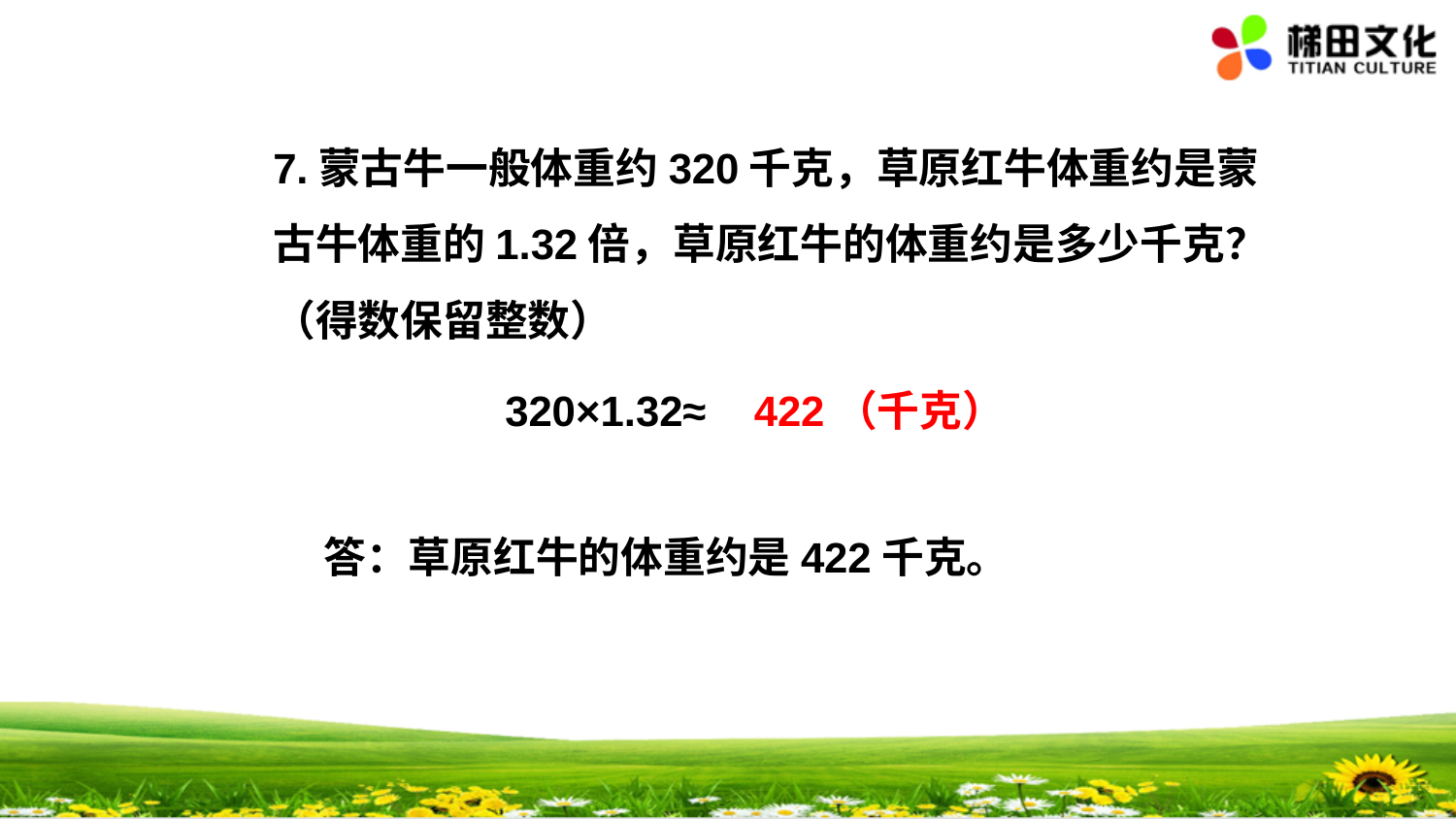

7.蒙古牛一般体重约320千克，草原红牛体重约是蒙古牛体重的1.32倍，草原红牛的体重约是多少千克？（得数保留整数）
320×1.32≈
422（千克）
答：草原红牛的体重约是422千克。